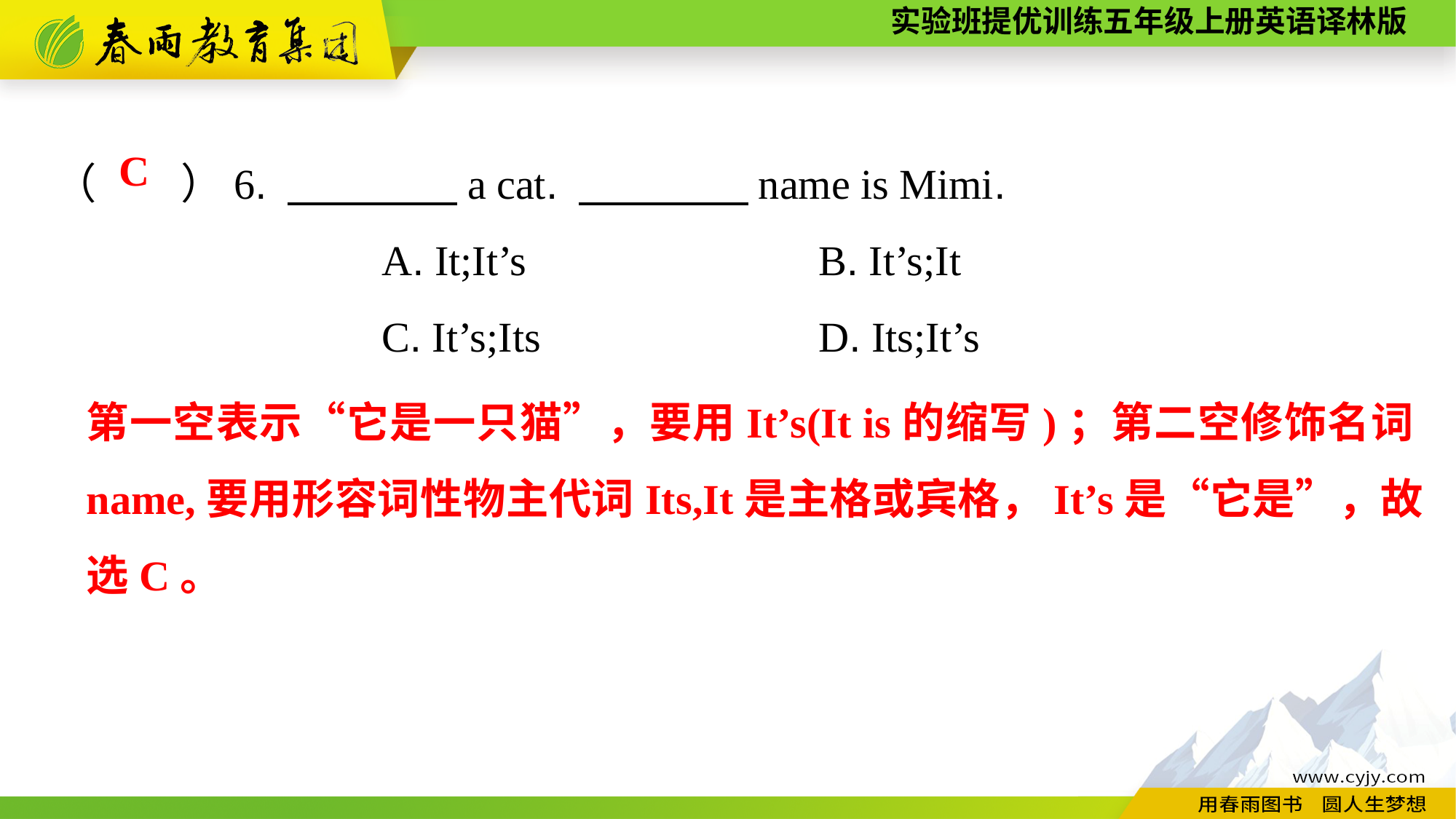

（　　）6. 　　　　a cat. 　　　　name is Mimi.
			A. It;It’s			B. It’s;It
			C. It’s;Its			D. Its;It’s
C
第一空表示“它是一只猫”，要用It’s(It is的缩写)；第二空修饰名词name,要用形容词性物主代词Its,It是主格或宾格，It’s是“它是”，故选C。